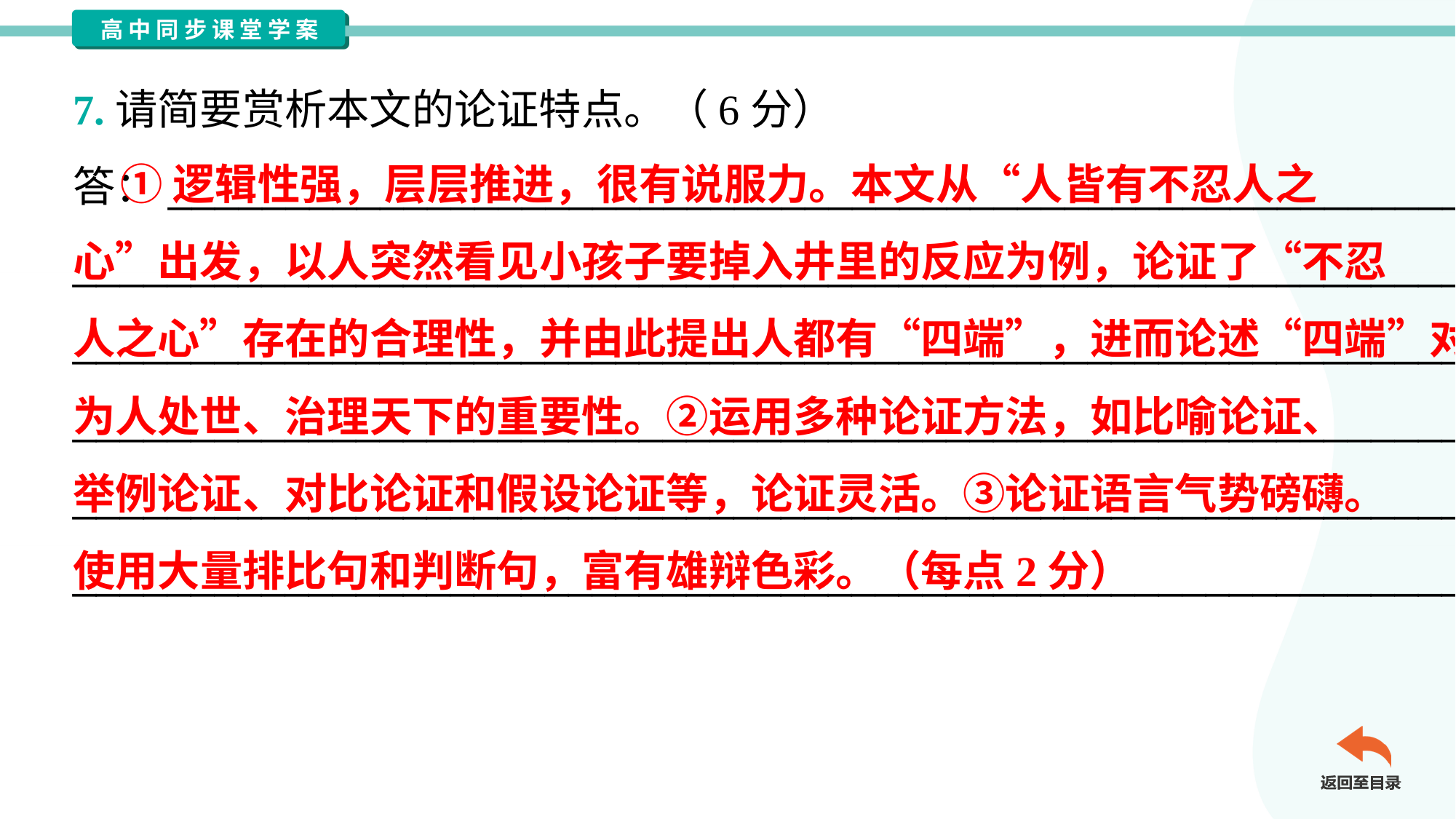

7.请简要赏析本文的论证特点。（6分）
答：_________________________________________________________
_____________________________________________________________
_____________________________________________________________
_____________________________________________________________
_____________________________________________________________
_____________________________________________________________
     ①逻辑性强，层层推进，很有说服力。本文从“人皆有不忍人之
心”出发，以人突然看见小孩子要掉入井里的反应为例，论证了“不忍
人之心”存在的合理性，并由此提出人都有“四端”，进而论述“四端”对
为人处世、治理天下的重要性。②运用多种论证方法，如比喻论证、
举例论证、对比论证和假设论证等，论证灵活。③论证语言气势磅礴。
使用大量排比句和判断句，富有雄辩色彩。（每点2分）